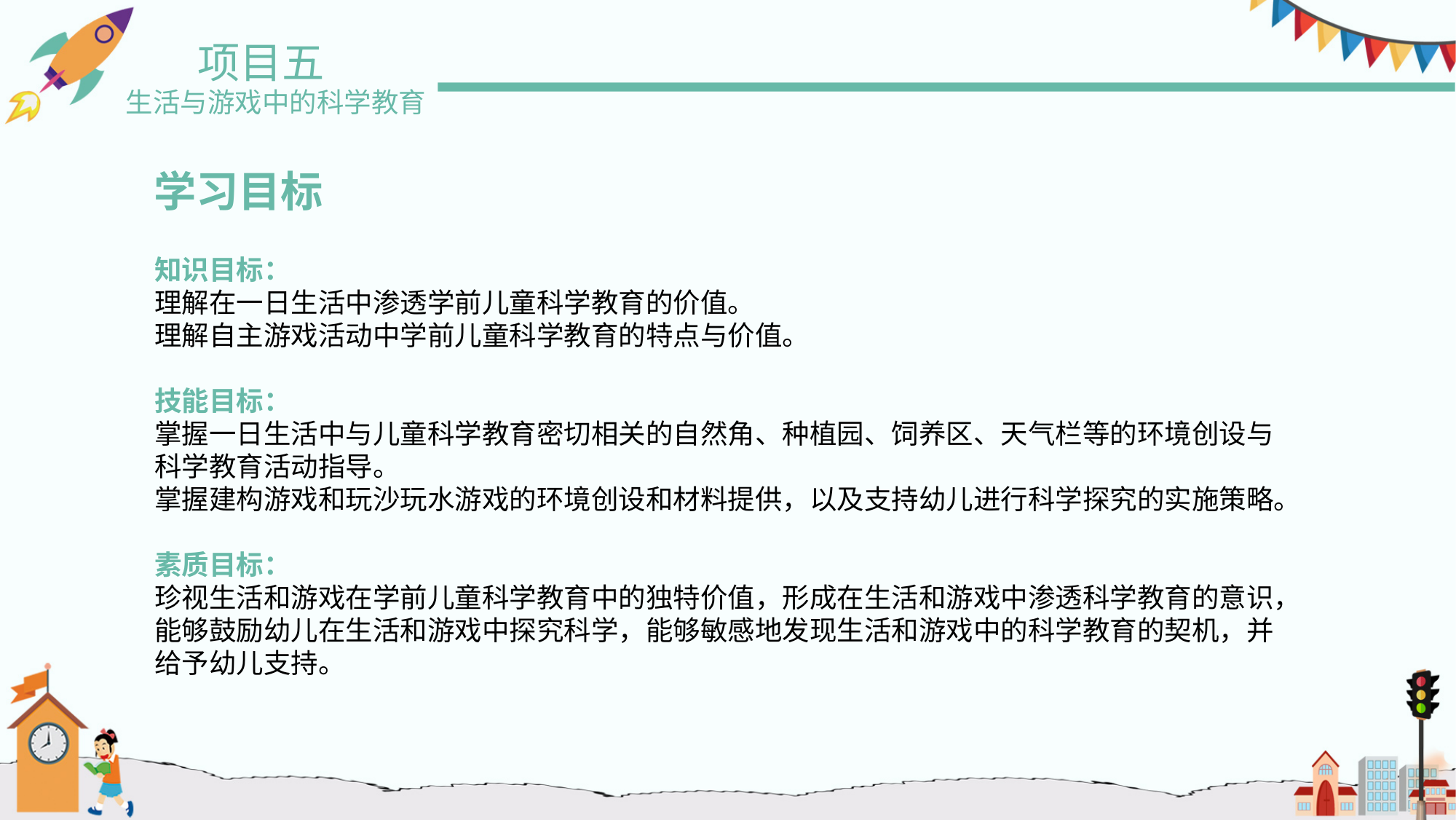

项目五

生活与游戏中的科学教育
学习目标
知识目标：
理解在一日生活中渗透学前儿童科学教育的价值。
理解自主游戏活动中学前儿童科学教育的特点与价值。

技能目标：
掌握一日生活中与儿童科学教育密切相关的自然角、种植园、饲养区、天气栏等的环境创设与科学教育活动指导。
掌握建构游戏和玩沙玩水游戏的环境创设和材料提供，以及支持幼儿进行科学探究的实施策略。

素质目标：
珍视生活和游戏在学前儿童科学教育中的独特价值，形成在生活和游戏中渗透科学教育的意识，能够鼓励幼儿在生活和游戏中探究科学，能够敏感地发现生活和游戏中的科学教育的契机，并给予幼儿支持。